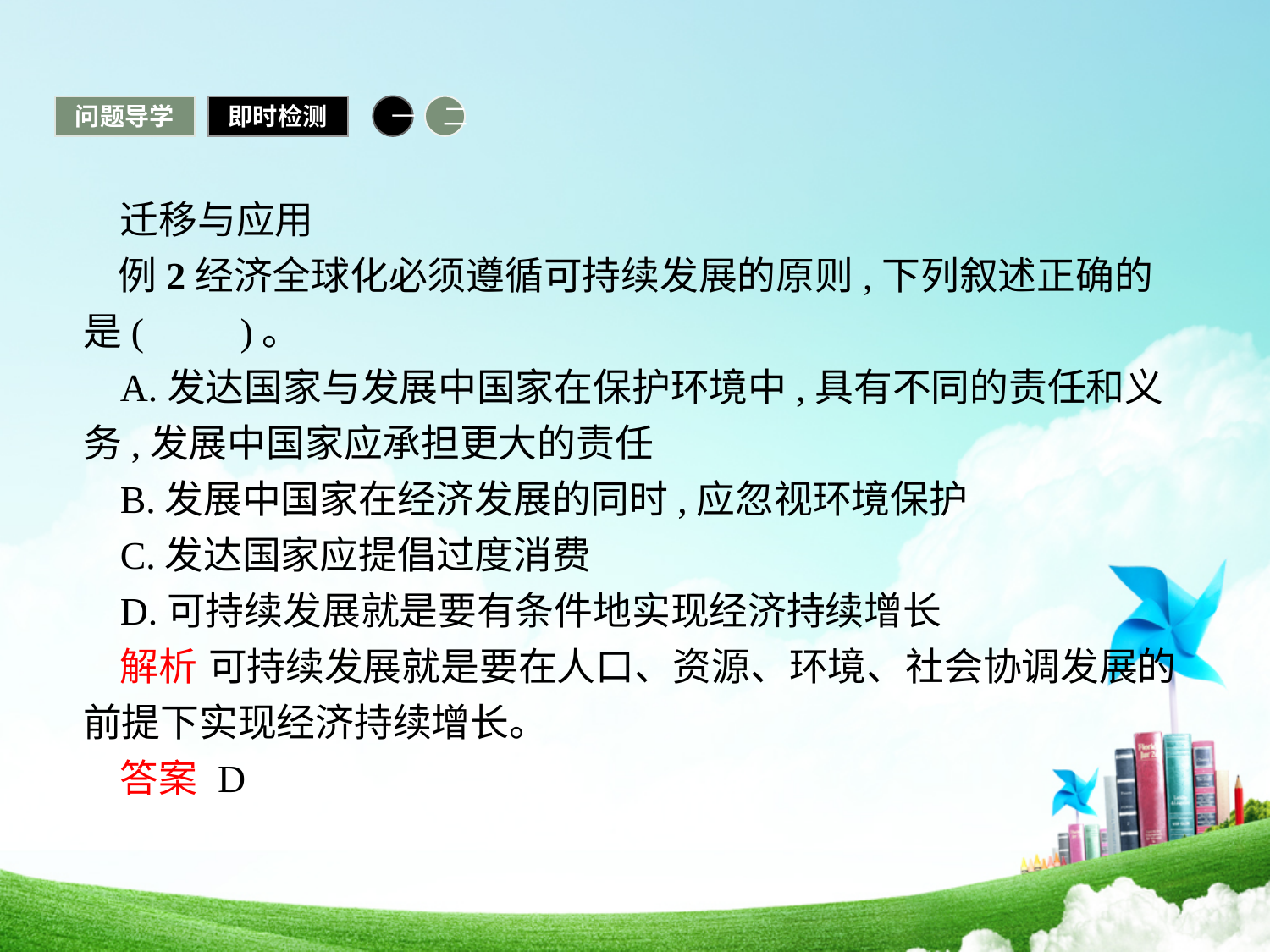

问题导学
即时检测
一
二
迁移与应用
例2经济全球化必须遵循可持续发展的原则,下列叙述正确的是(　　)。
A.发达国家与发展中国家在保护环境中,具有不同的责任和义务,发展中国家应承担更大的责任
B.发展中国家在经济发展的同时,应忽视环境保护
C.发达国家应提倡过度消费
D.可持续发展就是要有条件地实现经济持续增长
解析 可持续发展就是要在人口、资源、环境、社会协调发展的前提下实现经济持续增长。
答案 D